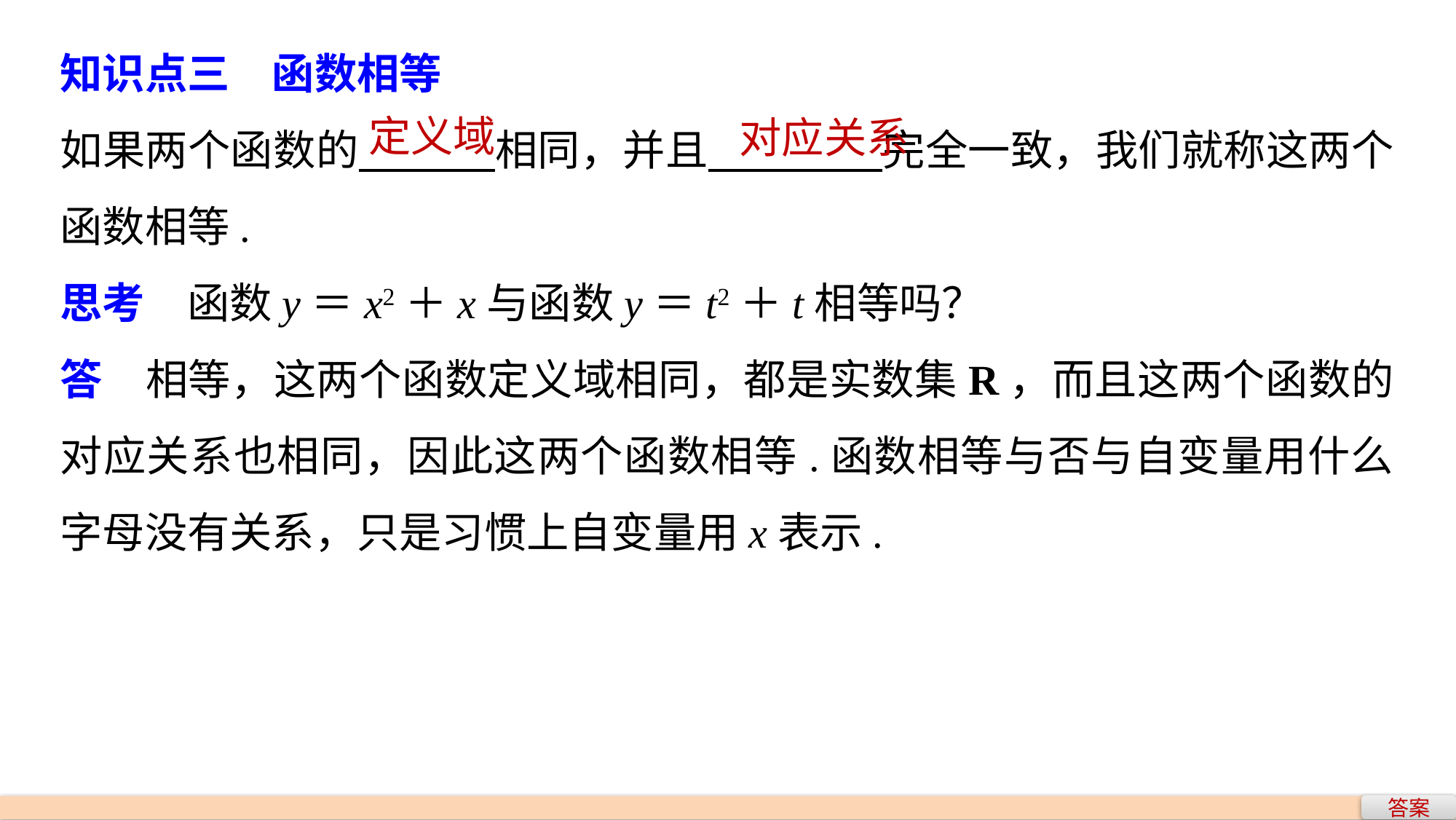

知识点三　函数相等
如果两个函数的              相同，并且                  完全一致，我们就称这两个函数相等.
思考　函数y＝x2＋x与函数y＝t2＋t相等吗？
答　相等，这两个函数定义域相同，都是实数集R，而且这两个函数的对应关系也相同，因此这两个函数相等.函数相等与否与自变量用什么字母没有关系，只是习惯上自变量用x表示.
定义域
对应关系
答案